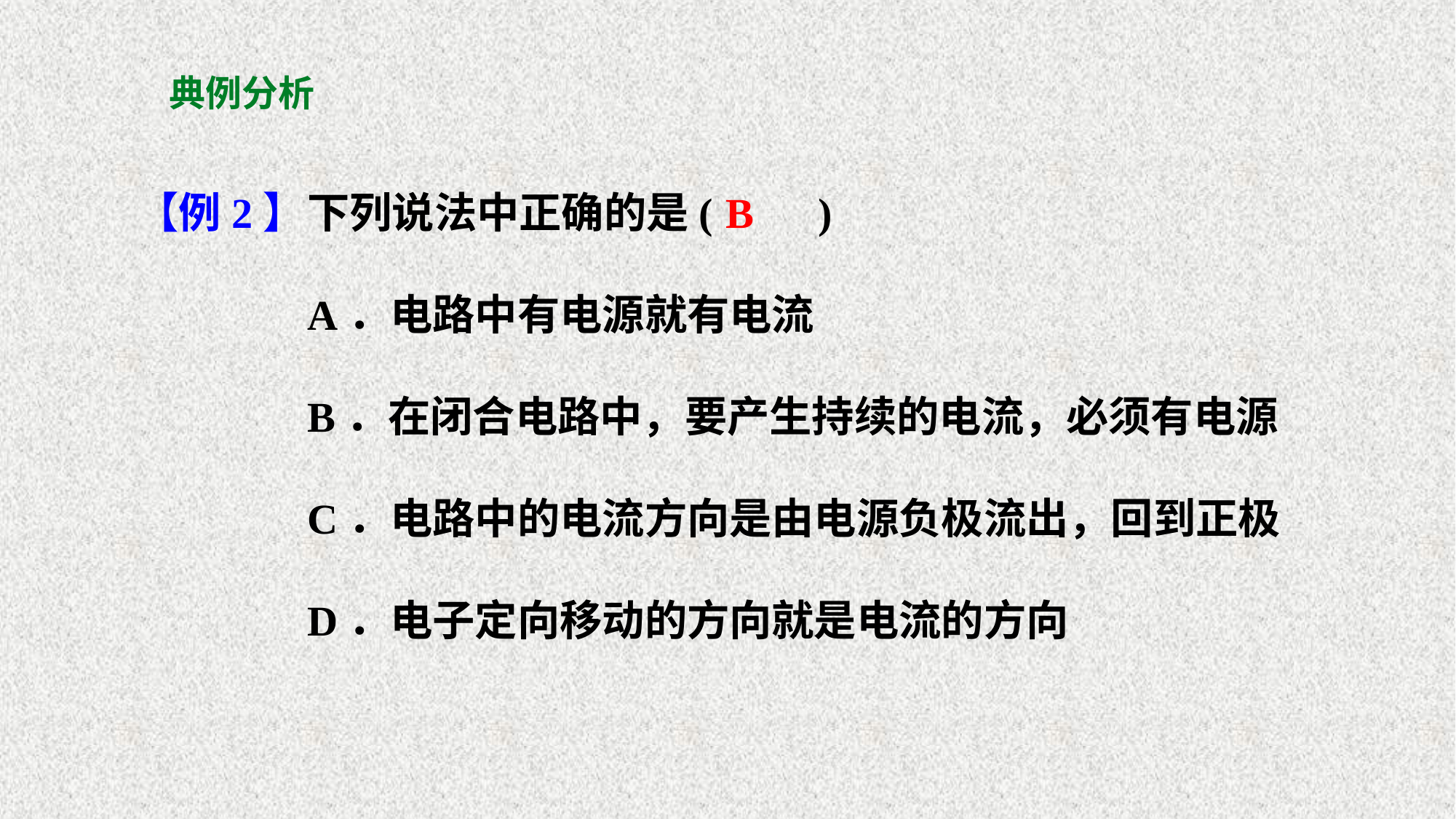

# 典例分析
【例2】
下列说法中正确的是(　　)
A．电路中有电源就有电流
B．在闭合电路中，要产生持续的电流，必须有电源
C．电路中的电流方向是由电源负极流出，回到正极
D．电子定向移动的方向就是电流的方向
B